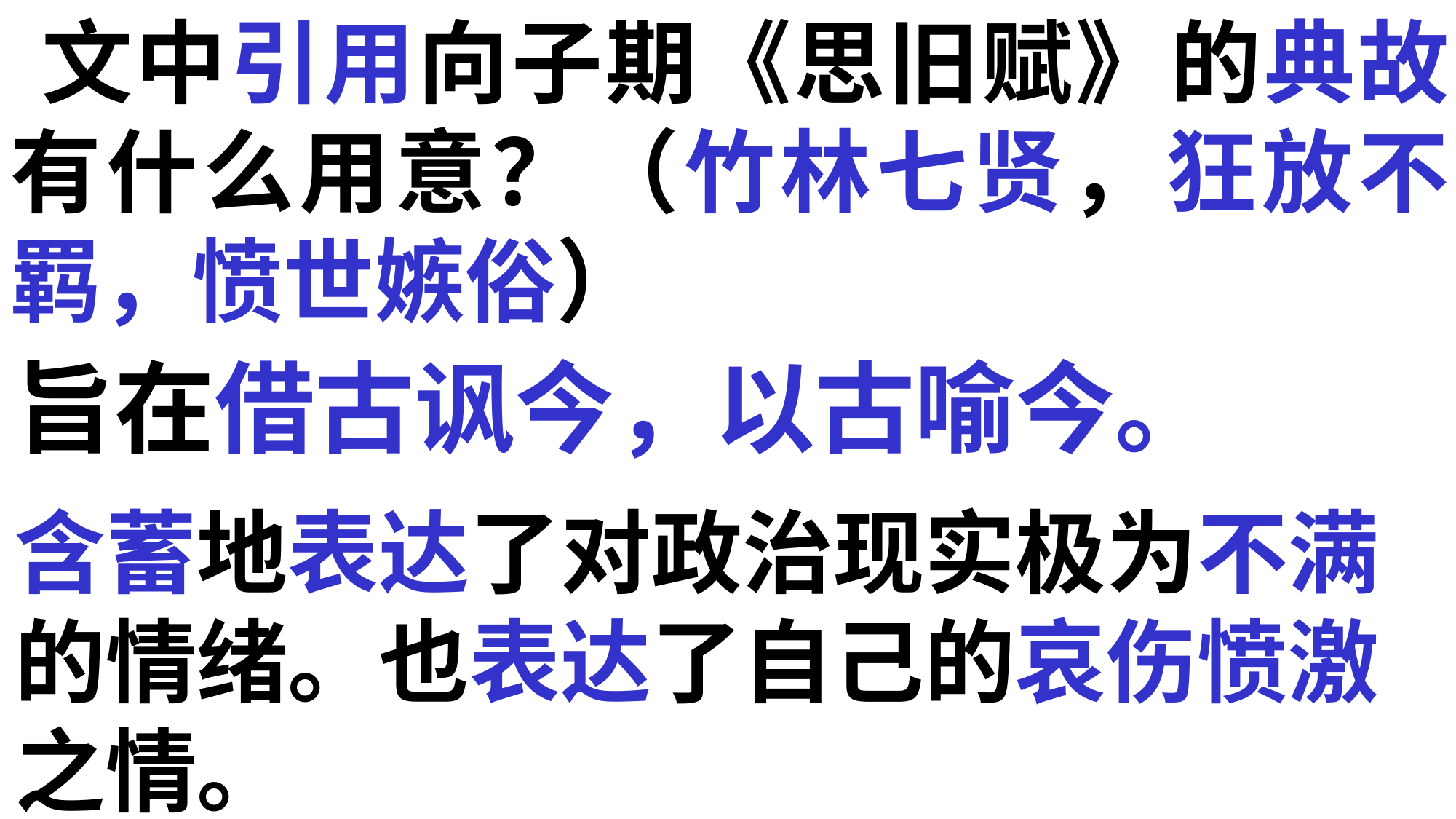

文中引用向子期《思旧赋》的典故有什么用意？（竹林七贤，狂放不羁，愤世嫉俗）
旨在借古讽今，以古喻今。
含蓄地表达了对政治现实极为不满的情绪。也表达了自己的哀伤愤激之情。